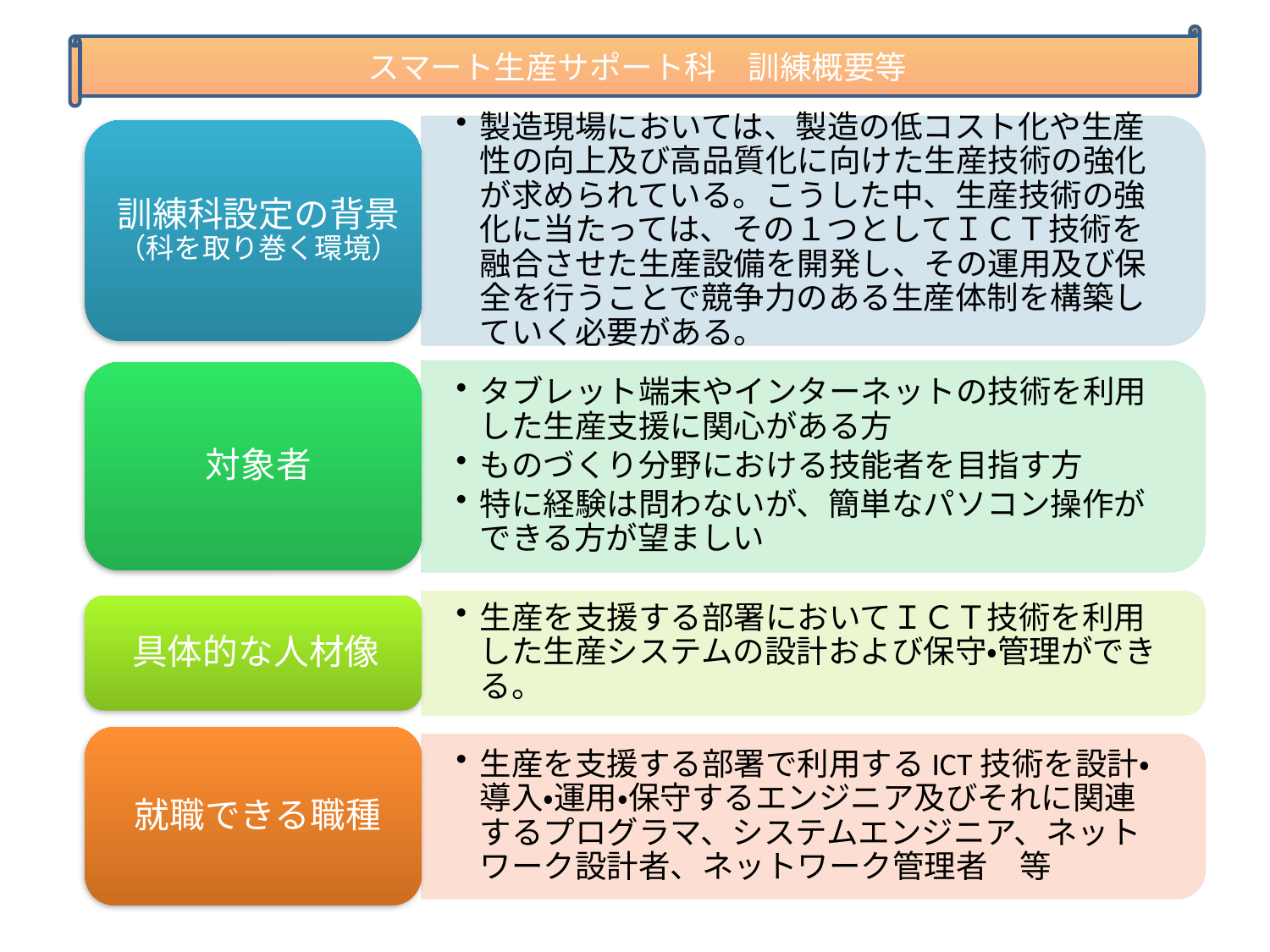

スマート生産サポート科　訓練概要等
製造現場においては、製造の低コスト化や生産性の向上及び高品質化に向けた生産技術の強化が求められている。こうした中、生産技術の強化に当たっては、その１つとしてＩＣＴ技術を融合させた生産設備を開発し、その運用及び保全を行うことで競争力のある生産体制を構築していく必要がある。
訓練科設定の背景
（科を取り巻く環境）
タブレット端末やインターネットの技術を利用した生産支援に関心がある方
ものづくり分野における技能者を目指す方
特に経験は問わないが、簡単なパソコン操作ができる方が望ましい
対象者
生産を支援する部署においてＩＣＴ技術を利用した生産システムの設計および保守・管理ができる。
具体的な人材像
生産を支援する部署で利用するICT技術を設計・導入・運用・保守するエンジニア及びそれに関連するプログラマ、システムエンジニア、ネットワーク設計者、ネットワーク管理者　等
就職できる職種